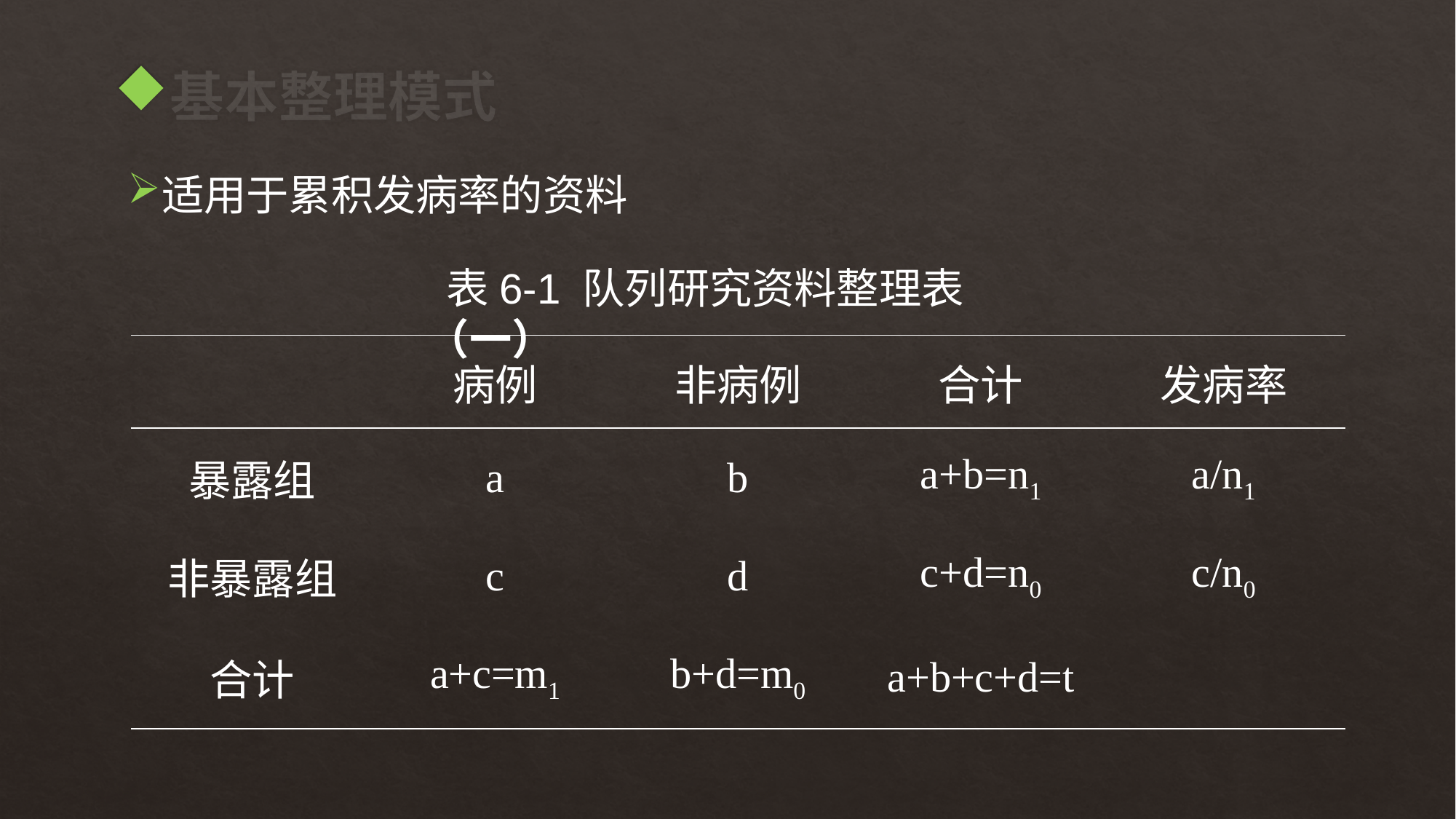

# 基本整理模式
适用于累积发病率的资料
 表6-1 队列研究资料整理表（一）
|  | 病例 | 非病例 | 合计 | 发病率 |
| --- | --- | --- | --- | --- |
| 暴露组 | a | b | a+b=n1 | a/n1 |
| 非暴露组 | c | d | c+d=n0 | c/n0 |
| 合计 | a+c=m1 | b+d=m0 | a+b+c+d=t |  |